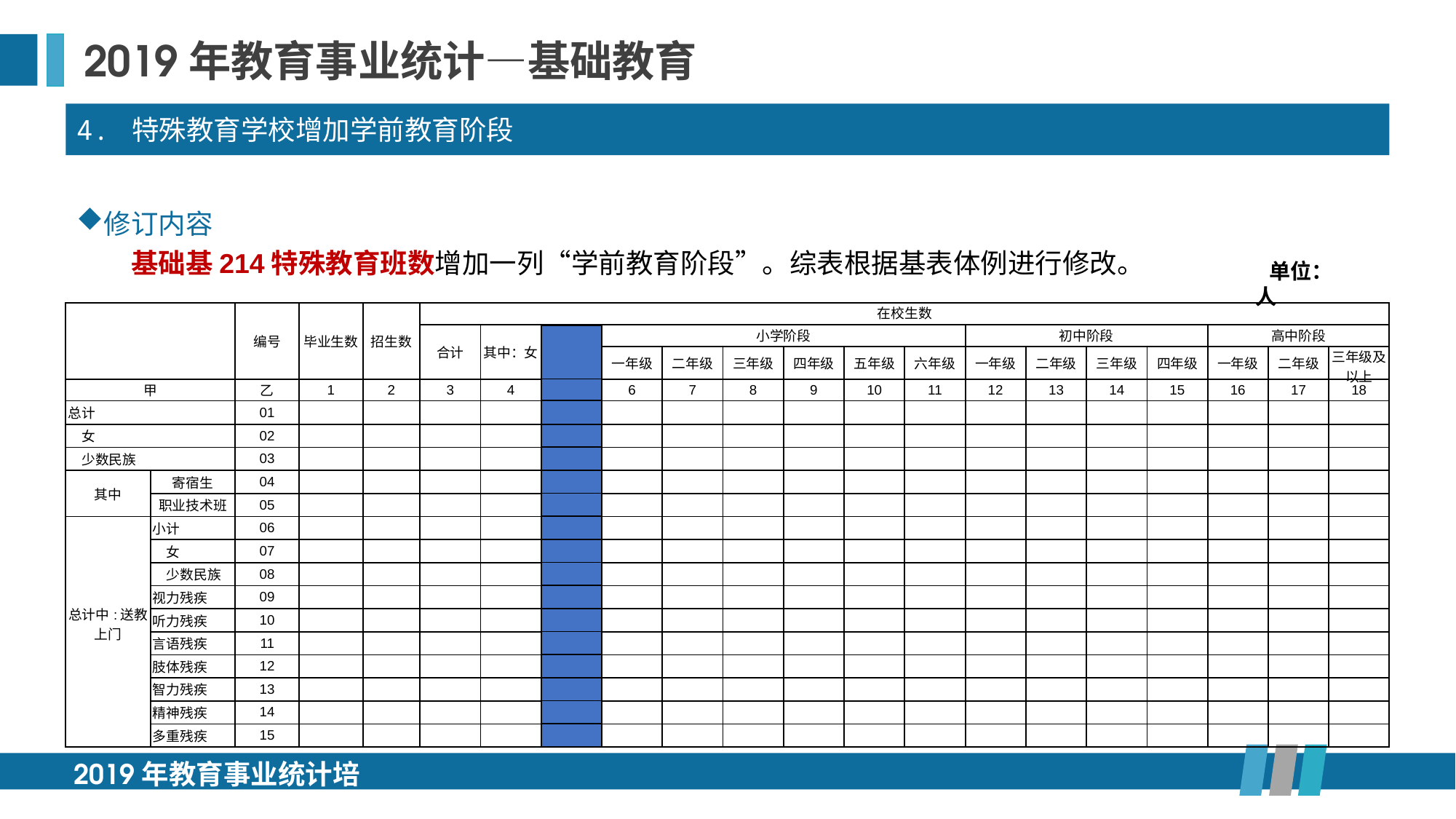

2019年教育事业统计—基础教育

4. 特殊教育学校增加学前教育阶段
修订内容
基础基214特殊教育班数增加一列“学前教育阶段”。综表根据基表体例进行修改。
单位：人
|  |  | 编号 | 毕业生数 | 招生数 | 在校生数 |  |  |  |  |  |  |  |  |  |  |  |  |  |  |  |
| --- | --- | --- | --- | --- | --- | --- | --- | --- | --- | --- | --- | --- | --- | --- | --- | --- | --- | --- | --- | --- |
|  |  |  |  |  | 合计 | 其中：女 | 学前教育阶段 | 小学阶段 |  |  |  |  |  | 初中阶段 |  |  |  | 高中阶段 |  |  |
|  |  |  |  |  |  |  |  | 一年级 | 二年级 | 三年级 | 四年级 | 五年级 | 六年级 | 一年级 | 二年级 | 三年级 | 四年级 | 一年级 | 二年级 | 三年级及以上 |
| 甲 |  | 乙 | 1 | 2 | 3 | 4 | 5 | 6 | 7 | 8 | 9 | 10 | 11 | 12 | 13 | 14 | 15 | 16 | 17 | 18 |
| 总计 |  | 01 |  |  |  |  |  |  |  |  |  |  |  |  |  |  |  |  |  |  |
| 女 |  | 02 |  |  |  |  |  |  |  |  |  |  |  |  |  |  |  |  |  |  |
| 少数民族 |  | 03 |  |  |  |  |  |  |  |  |  |  |  |  |  |  |  |  |  |  |
| 其中 | 寄宿生 | 04 |  |  |  |  |  |  |  |  |  |  |  |  |  |  |  |  |  |  |
|  | 职业技术班 | 05 |  |  |  |  |  |  |  |  |  |  |  |  |  |  |  |  |  |  |
| 总计中:送教上门 | 小计 | 06 |  |  |  |  |  |  |  |  |  |  |  |  |  |  |  |  |  |  |
|  | 女 | 07 |  |  |  |  |  |  |  |  |  |  |  |  |  |  |  |  |  |  |
|  | 少数民族 | 08 |  |  |  |  |  |  |  |  |  |  |  |  |  |  |  |  |  |  |
|  | 视力残疾 | 09 |  |  |  |  |  |  |  |  |  |  |  |  |  |  |  |  |  |  |
|  | 听力残疾 | 10 |  |  |  |  |  |  |  |  |  |  |  |  |  |  |  |  |  |  |
|  | 言语残疾 | 11 |  |  |  |  |  |  |  |  |  |  |  |  |  |  |  |  |  |  |
|  | 肢体残疾 | 12 |  |  |  |  |  |  |  |  |  |  |  |  |  |  |  |  |  |  |
|  | 智力残疾 | 13 |  |  |  |  |  |  |  |  |  |  |  |  |  |  |  |  |  |  |
|  | 精神残疾 | 14 |  |  |  |  |  |  |  |  |  |  |  |  |  |  |  |  |  |  |
|  | 多重残疾 | 15 |  |  |  |  |  |  |  |  |  |  |  |  |  |  |  |  |  |  |
|  |
| --- |
|  |
|  |
|  |
|  |
|  |
|  |
|  |
|  |
|  |
|  |
|  |
|  |
|  |
|  |
|  |
|  |

2019年教育事业统计培训